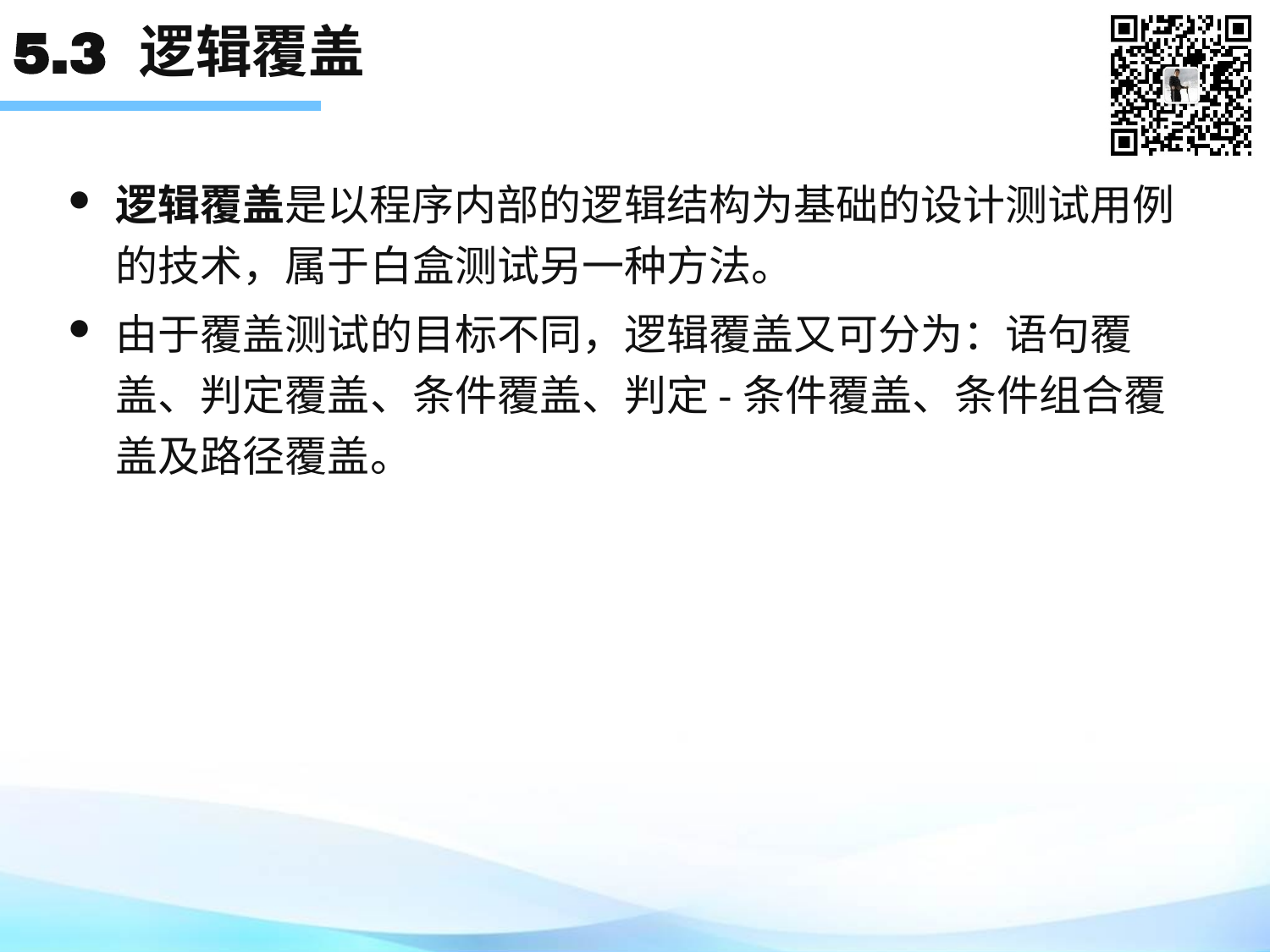

# 5.3 逻辑覆盖
逻辑覆盖是以程序内部的逻辑结构为基础的设计测试用例的技术，属于白盒测试另一种方法。
由于覆盖测试的目标不同，逻辑覆盖又可分为：语句覆盖、判定覆盖、条件覆盖、判定-条件覆盖、条件组合覆盖及路径覆盖。